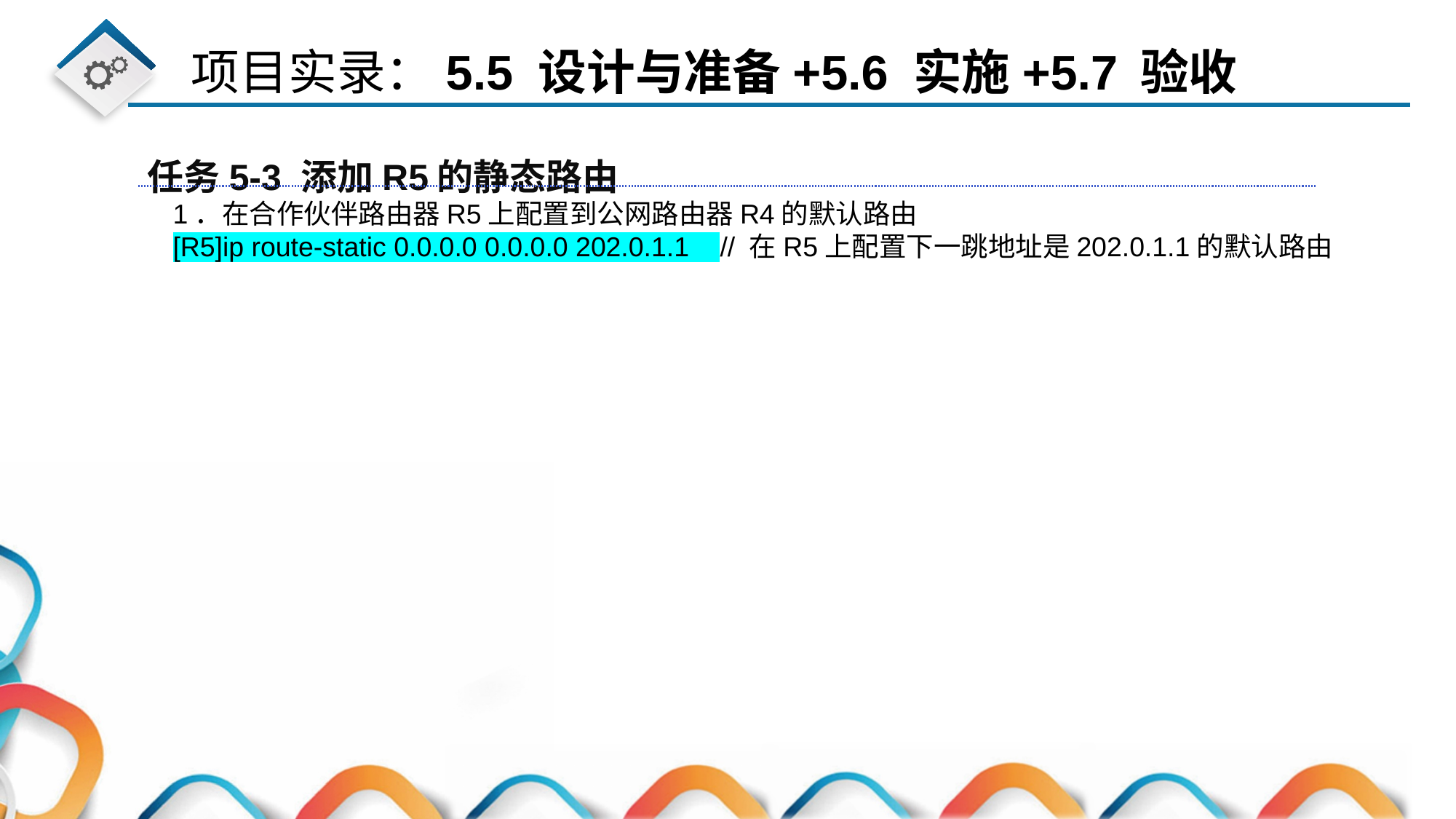

任务5-3 添加R5的静态路由

1．在合作伙伴路由器R5上配置到公网路由器R4的默认路由
[R5]ip route-static 0.0.0.0 0.0.0.0 202.0.1.1    // 在R5上配置下一跳地址是202.0.1.1的默认路由